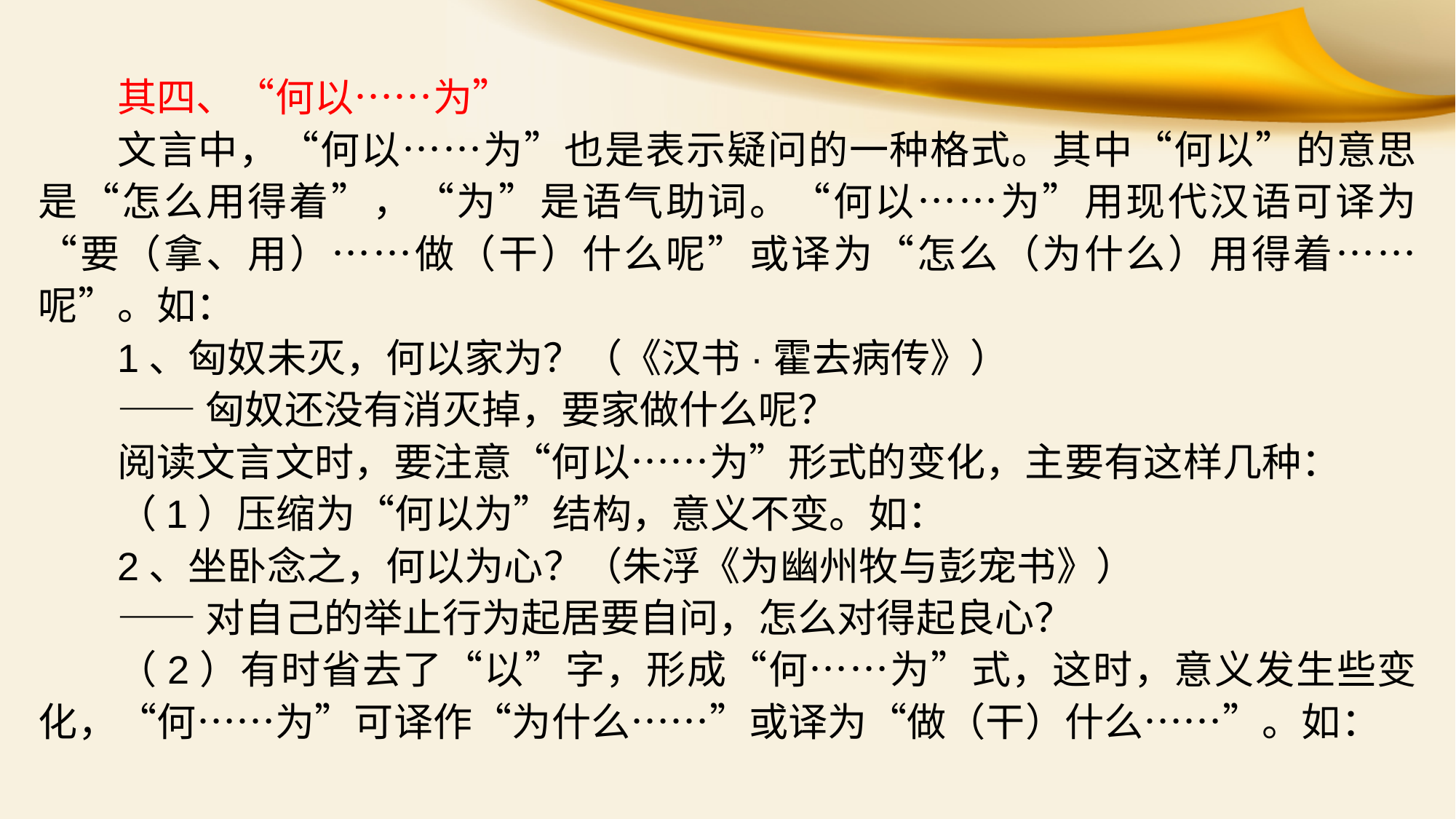

其四、“何以……为”
文言中，“何以……为”也是表示疑问的一种格式。其中“何以”的意思是“怎么用得着”，“为”是语气助词。“何以……为”用现代汉语可译为“要（拿、用）……做（干）什么呢”或译为“怎么（为什么）用得着……呢”。如：
1、匈奴未灭，何以家为？（《汉书·霍去病传》）
——匈奴还没有消灭掉，要家做什么呢？
阅读文言文时，要注意“何以……为”形式的变化，主要有这样几种：
（1）压缩为“何以为”结构，意义不变。如：
2、坐卧念之，何以为心？（朱浮《为幽州牧与彭宠书》）
——对自己的举止行为起居要自问，怎么对得起良心？
（2）有时省去了“以”字，形成“何……为”式，这时，意义发生些变化，“何……为”可译作“为什么……”或译为“做（干）什么……”。如：